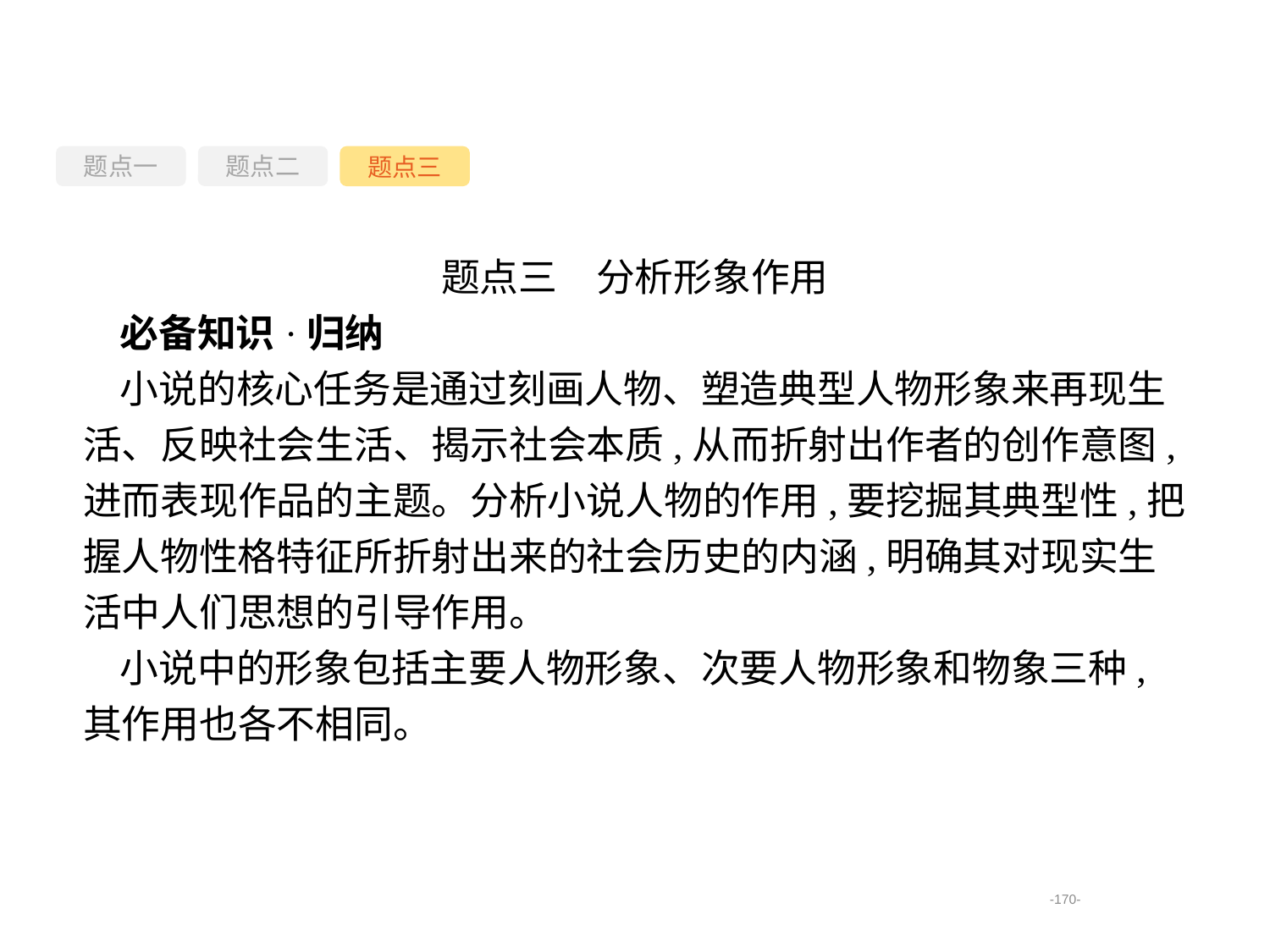

题点一
题点三
题点二
题点三　分析形象作用
必备知识·归纳
小说的核心任务是通过刻画人物、塑造典型人物形象来再现生活、反映社会生活、揭示社会本质,从而折射出作者的创作意图,进而表现作品的主题。分析小说人物的作用,要挖掘其典型性,把握人物性格特征所折射出来的社会历史的内涵,明确其对现实生活中人们思想的引导作用。
小说中的形象包括主要人物形象、次要人物形象和物象三种,其作用也各不相同。
-170-